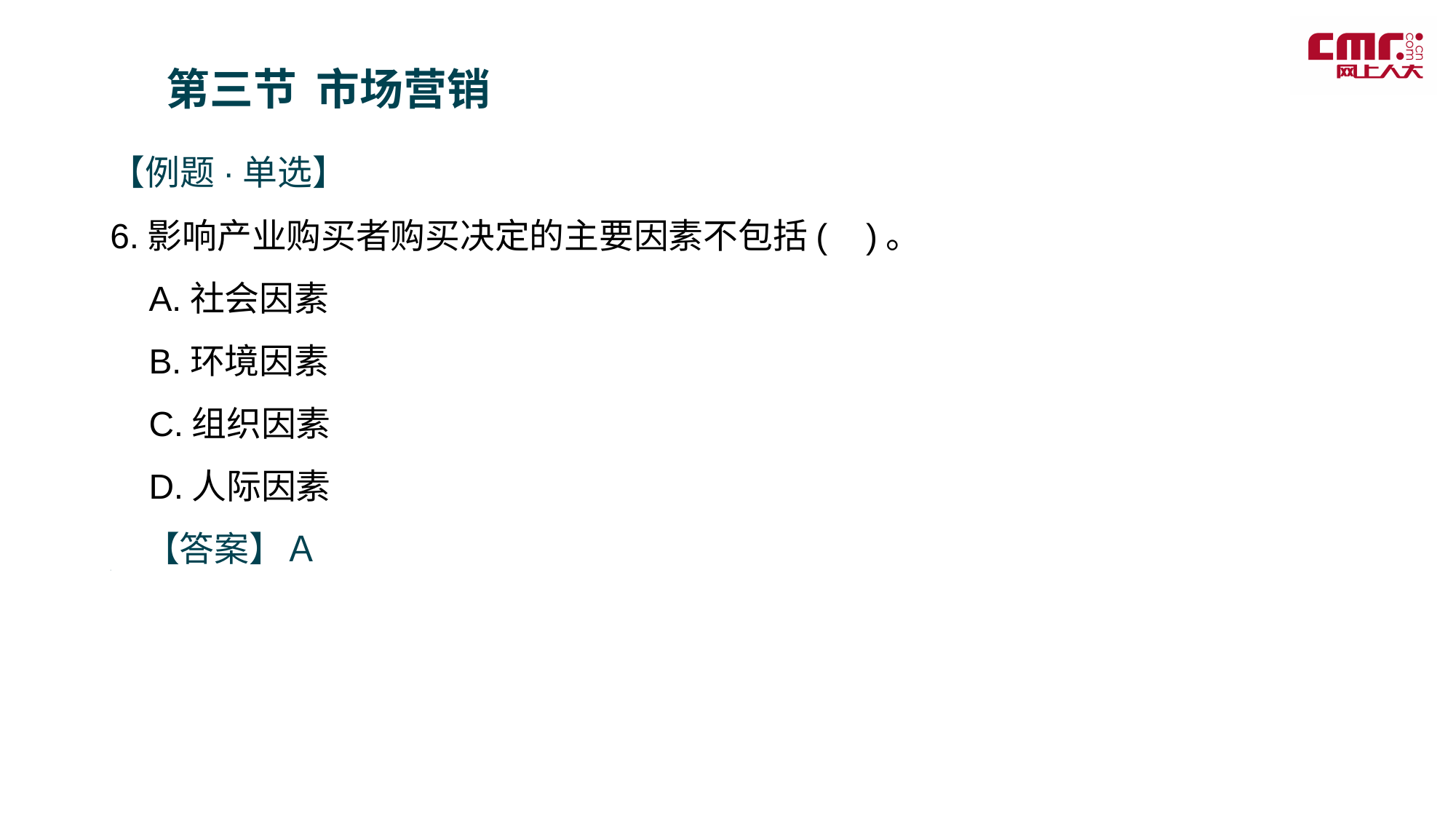

第三节  市场营销
【例题·单选】
6.影响产业购买者购买决定的主要因素不包括(    )。
    A.社会因素
    B.环境因素
    C.组织因素
    D.人际因素
　【答案】Ａ
＝